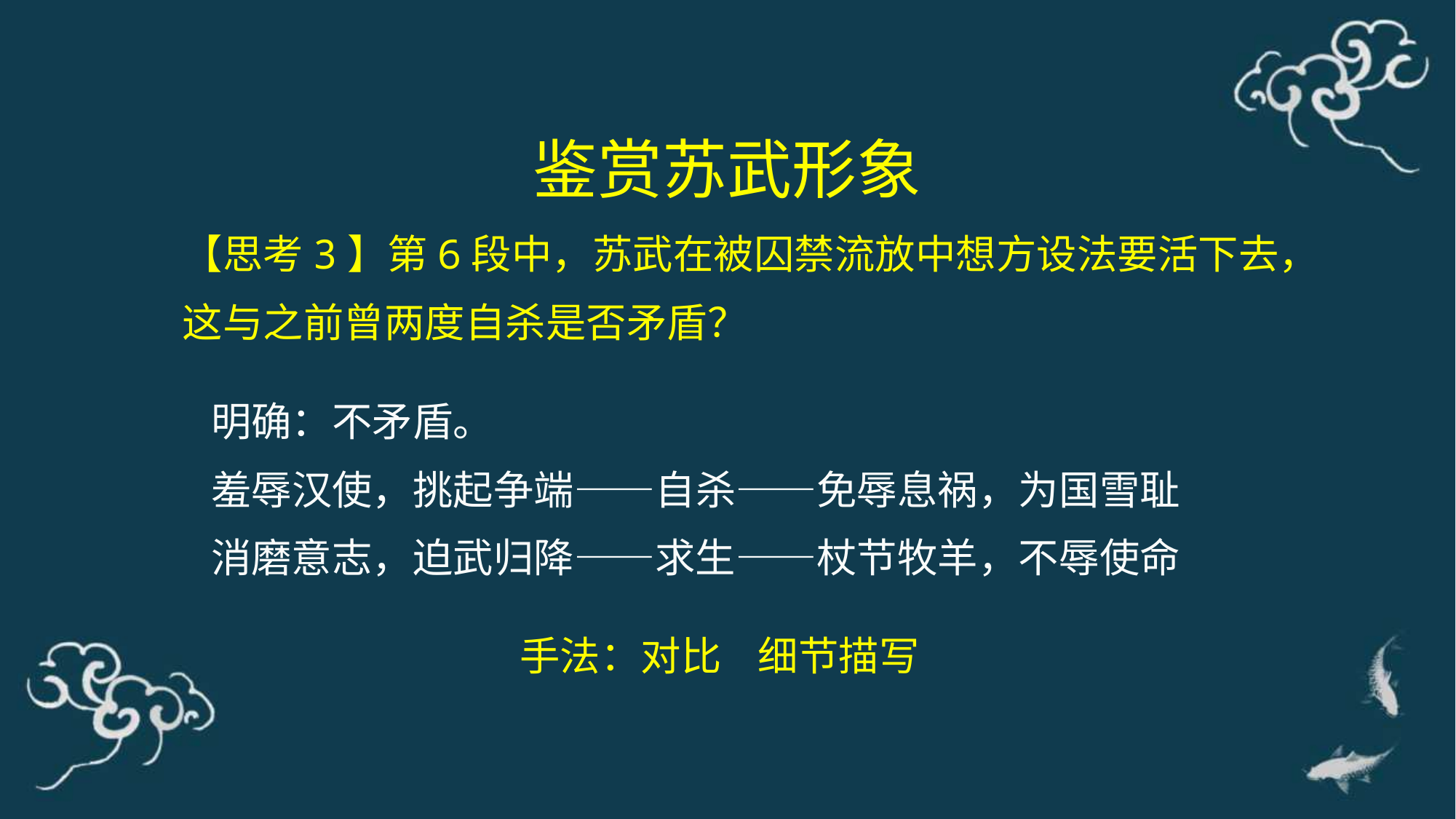

鉴赏苏武形象
【思考3】第6段中，苏武在被囚禁流放中想方设法要活下去，这与之前曾两度自杀是否矛盾？
明确：不矛盾。
羞辱汉使，挑起争端——自杀——免辱息祸，为国雪耻
消磨意志，迫武归降——求生——杖节牧羊，不辱使命
手法：对比    细节描写